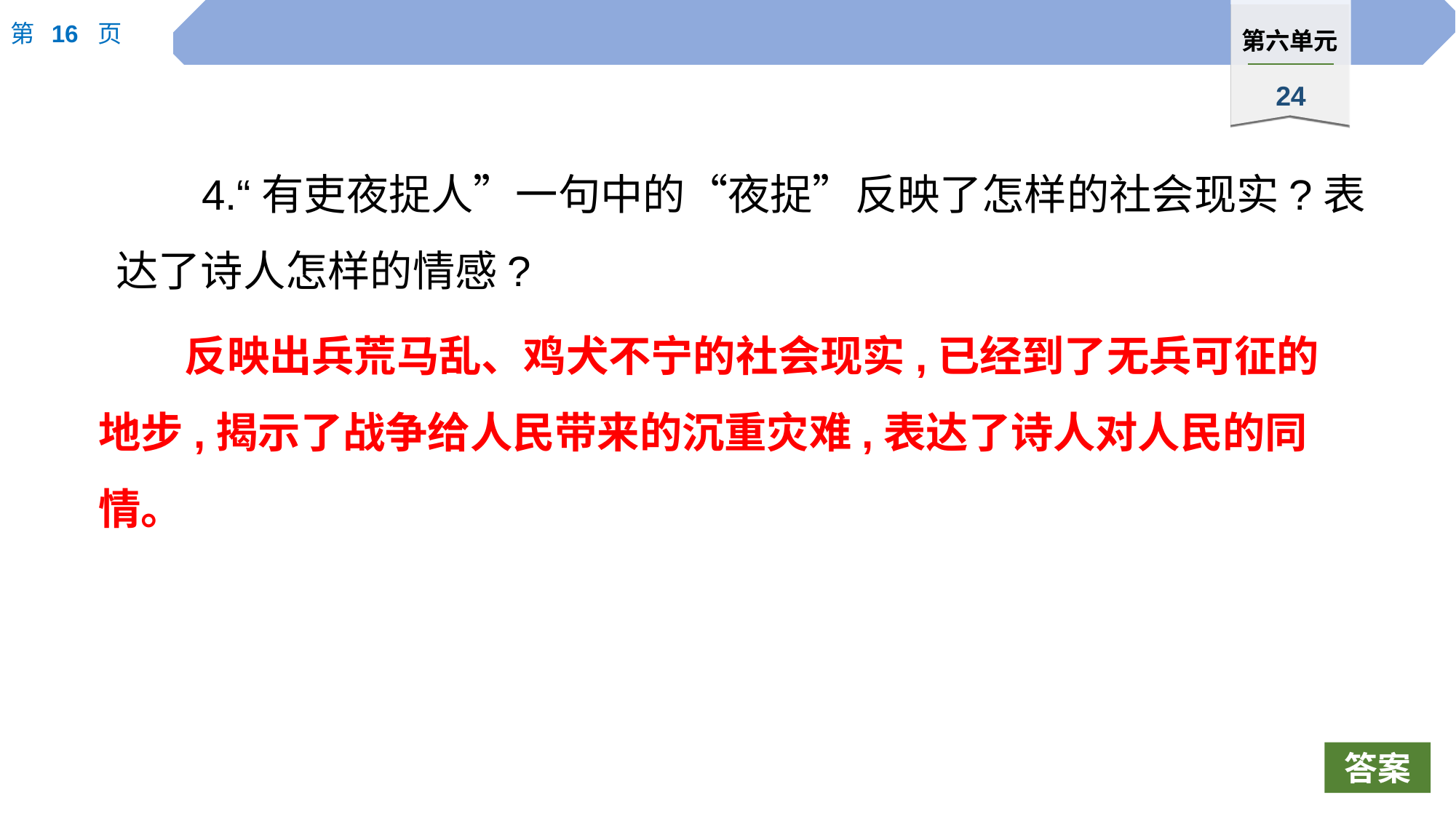

4.“有吏夜捉人”一句中的“夜捉”反映了怎样的社会现实?表达了诗人怎样的情感?
反映出兵荒马乱、鸡犬不宁的社会现实,已经到了无兵可征的地步,揭示了战争给人民带来的沉重灾难,表达了诗人对人民的同情。
答案